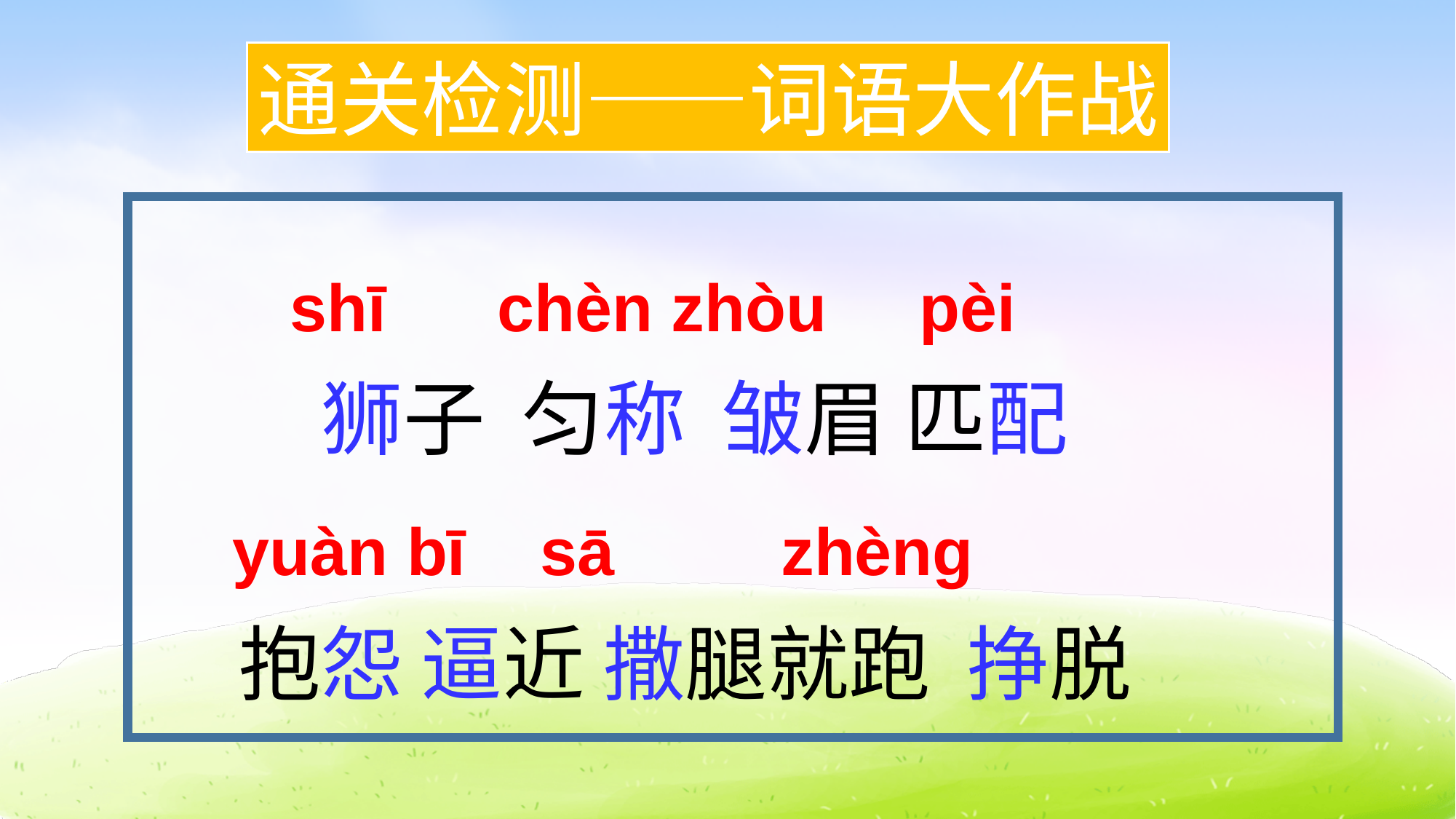

通关检测——词语大作战

  狮子  匀称  皱眉 匹配
抱怨 逼近 撒腿就跑  挣脱
shī      chèn zhòu     pèi
 yuàn bī    sā         zhèng